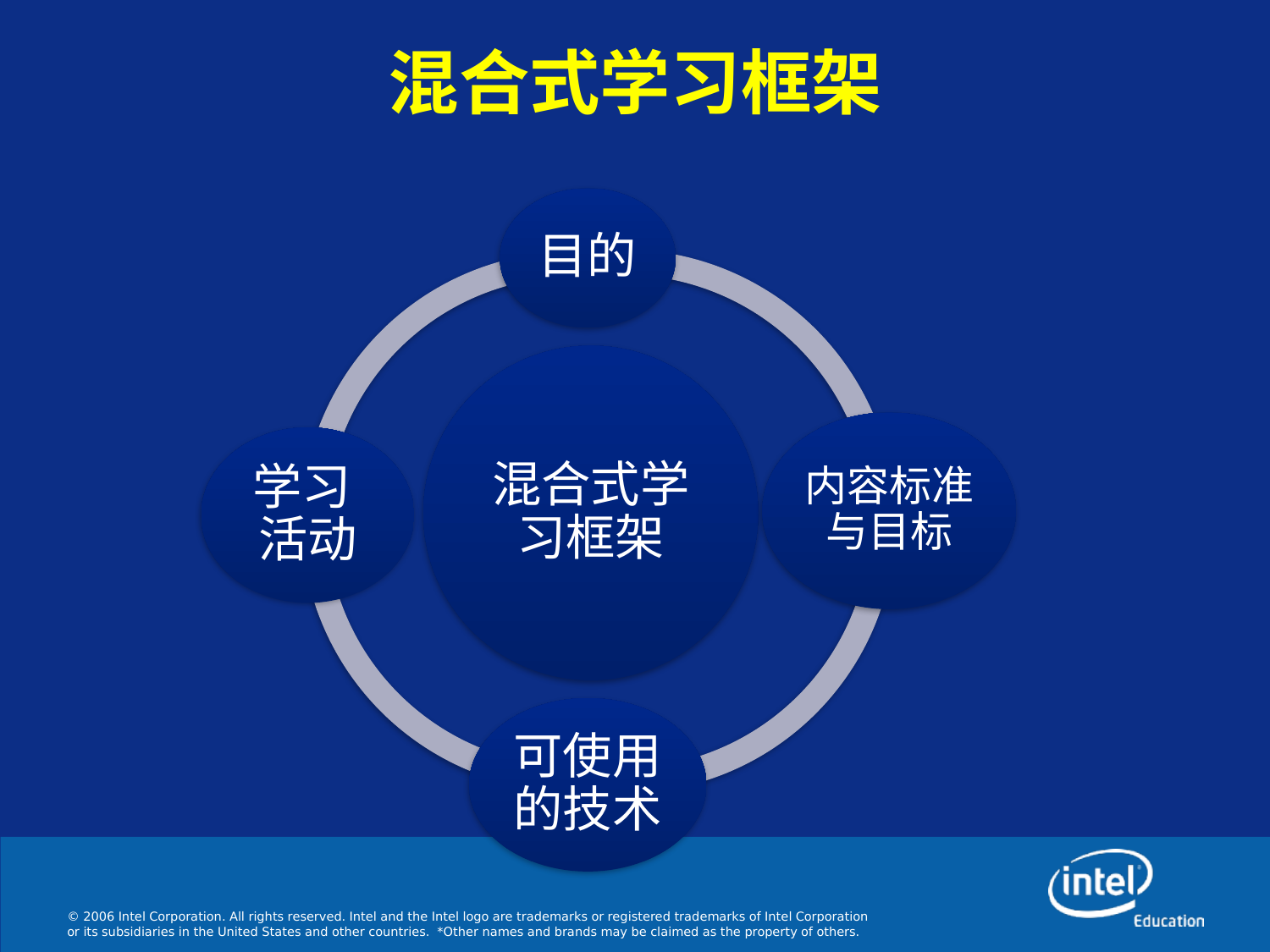

# 混合式学习框架
混合式学习框架
目的
内容标准与目标
可使用的技术
学习  活动